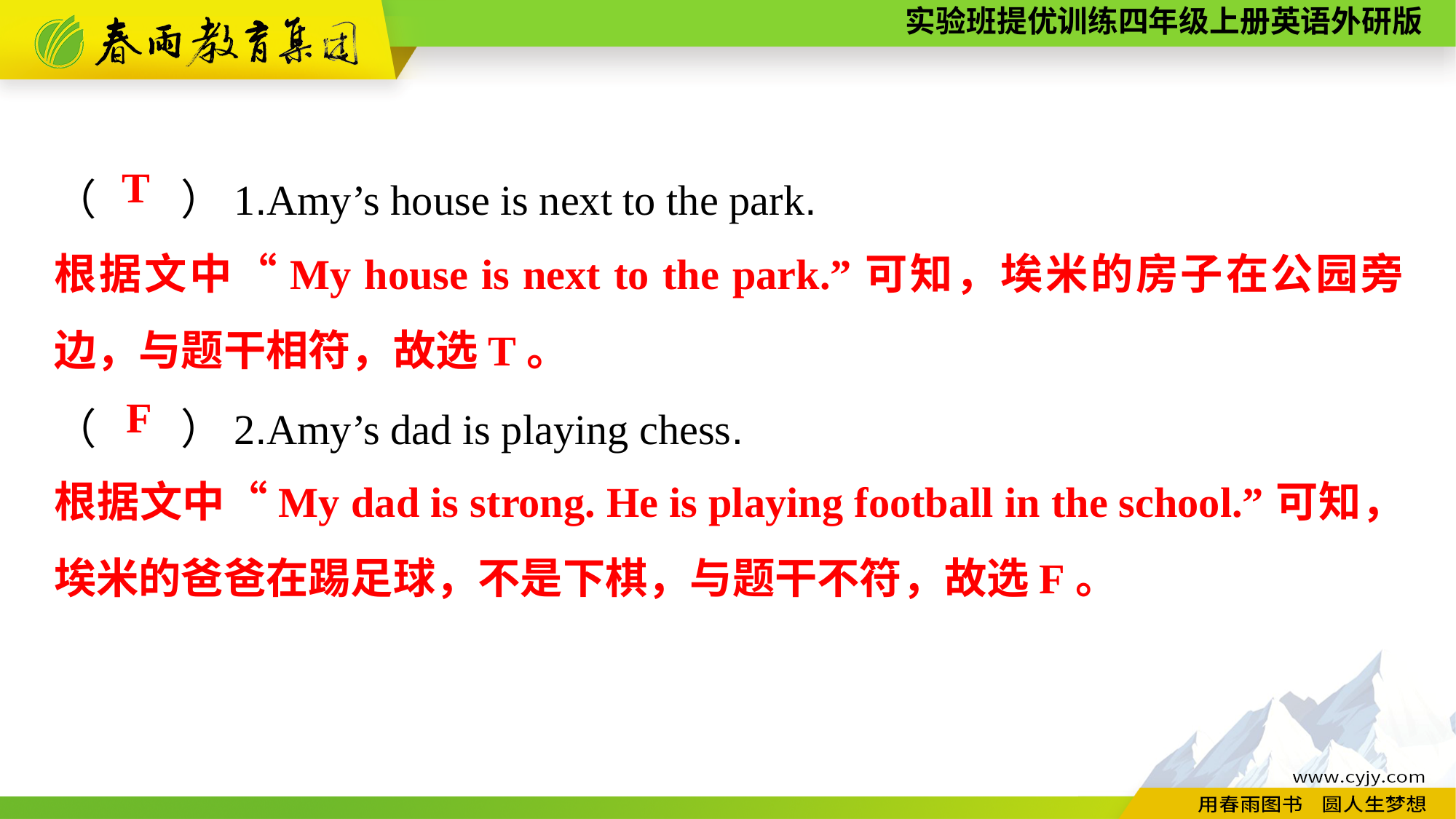

（　　）1.Amy’s house is next to the park.

（　　）2.Amy’s dad is playing chess.

T
根据文中“My house is next to the park.”可知，埃米的房子在公园旁边，与题干相符，故选T。
F
根据文中“My dad is strong. He is playing football in the school.”可知，埃米的爸爸在踢足球，不是下棋，与题干不符，故选F。